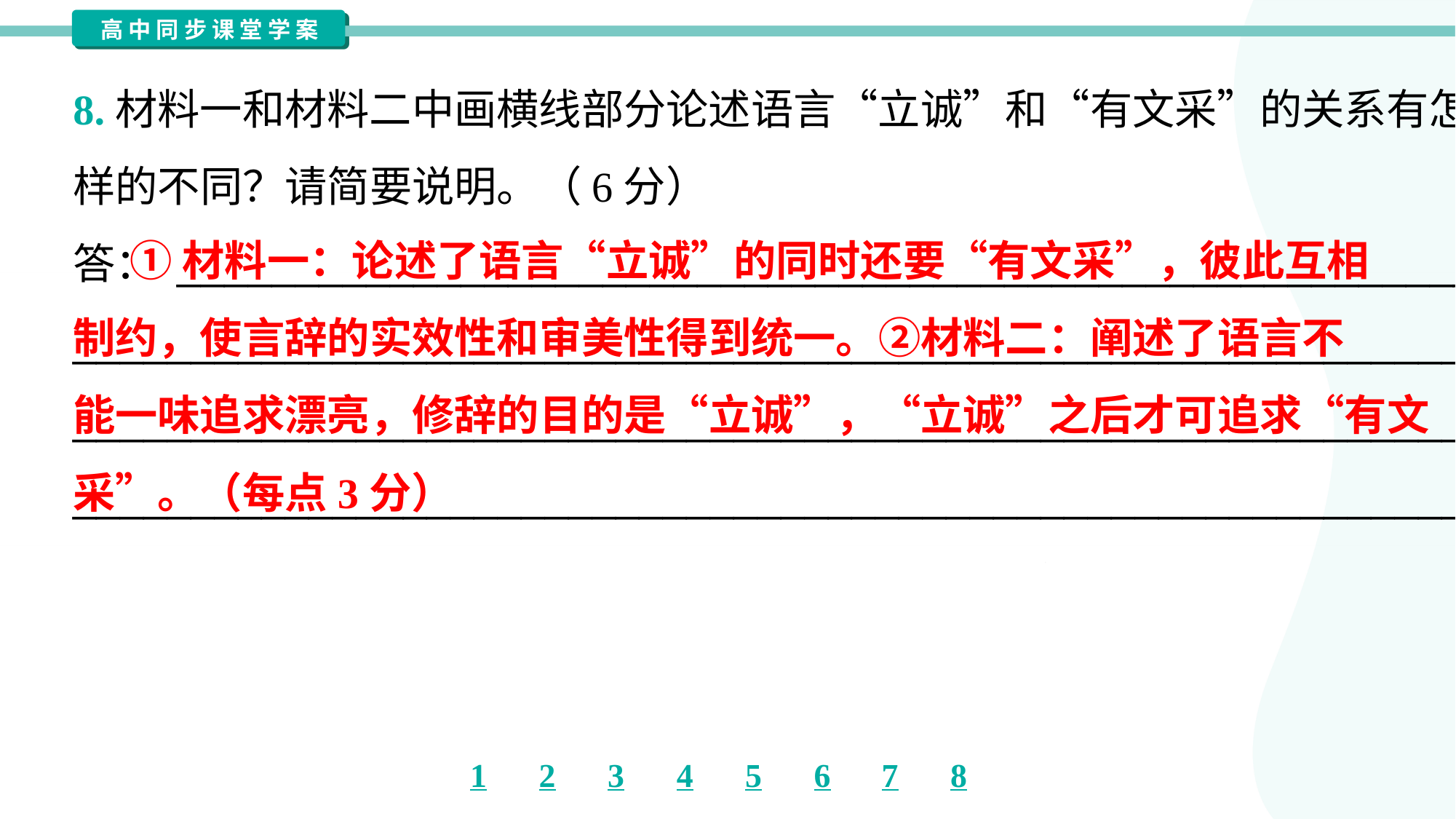

8.材料一和材料二中画横线部分论述语言“立诚”和“有文采”的关系有怎
样的不同？请简要说明。（6分）
答： ________________________________________________________
_____________________________________________________________
_____________________________________________________________
_____________________________________________________________
      ①材料一：论述了语言“立诚”的同时还要“有文采”，彼此互相
制约，使言辞的实效性和审美性得到统一。②材料二：阐述了语言不
能一味追求漂亮，修辞的目的是“立诚”，“立诚”之后才可追求“有文
采”。（每点3分）